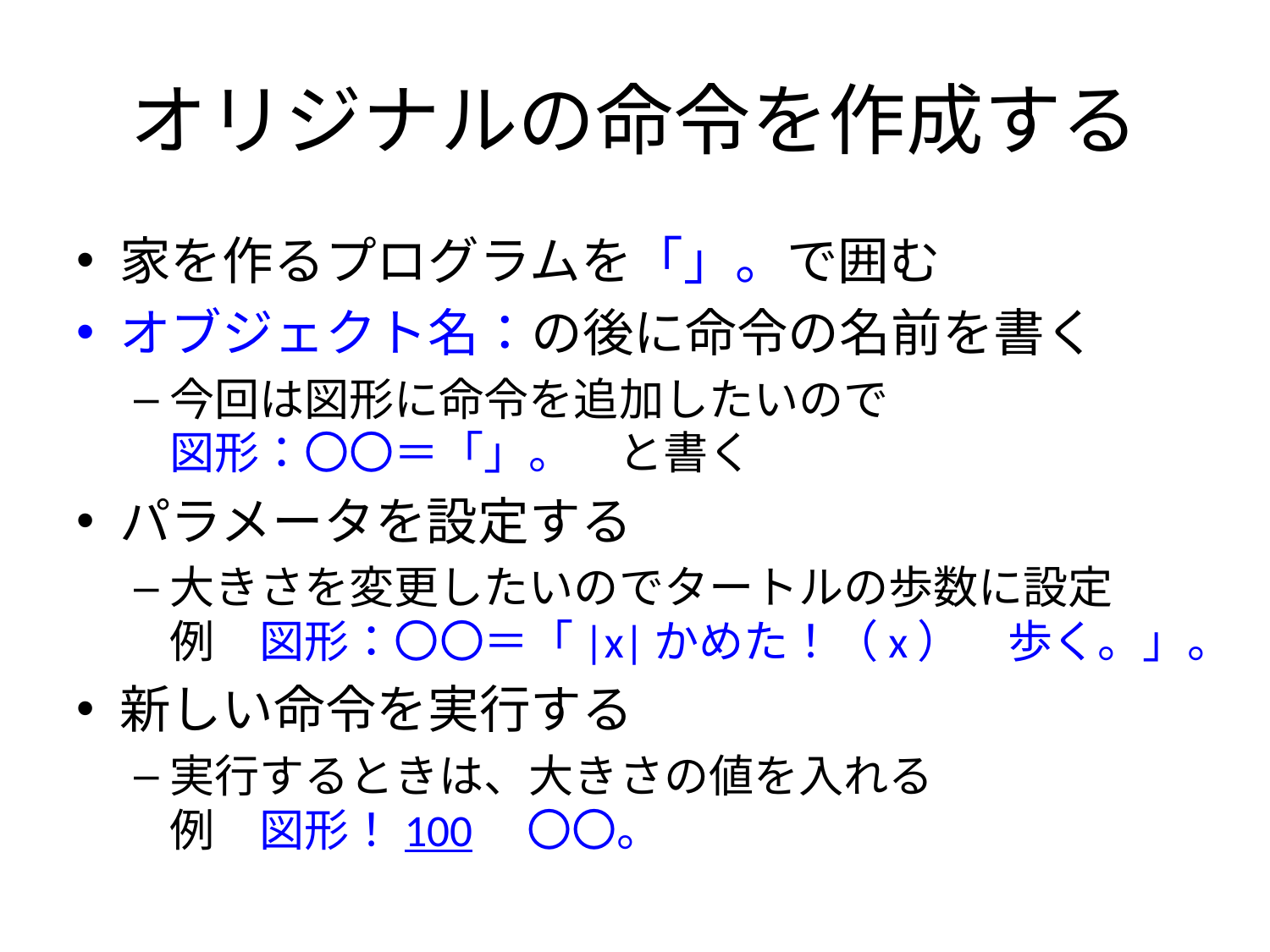

# オリジナルの命令を作成する
家を作るプログラムを「」。で囲む
オブジェクト名：の後に命令の名前を書く
今回は図形に命令を追加したいので
図形：〇〇＝「」。　と書く
パラメータを設定する
大きさを変更したいのでタートルの歩数に設定
例　図形：〇〇＝「|x|かめた！（x）　歩く。」。
新しい命令を実行する
実行するときは、大きさの値を入れる
例　図形！100　〇〇。